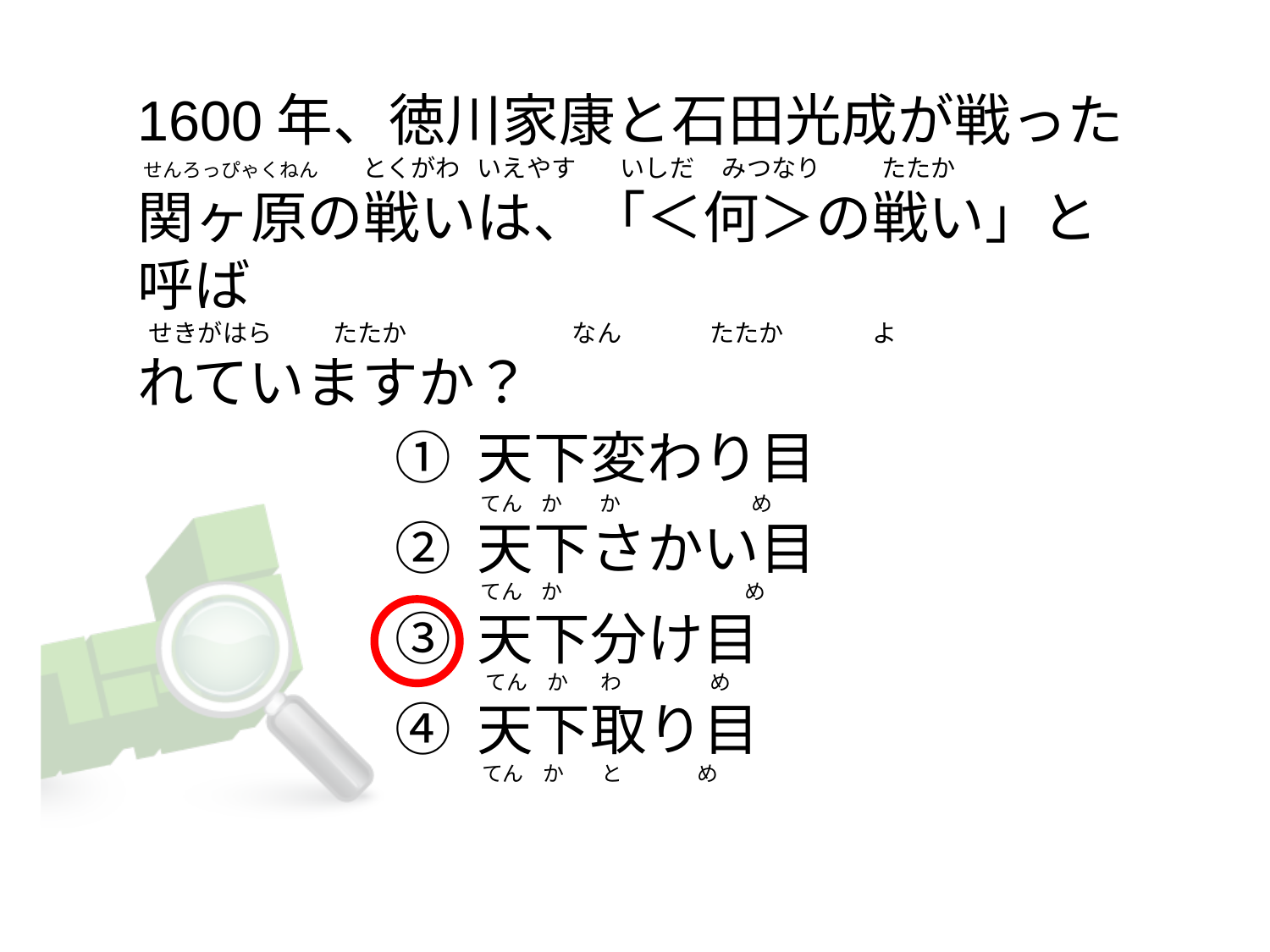

# 1600年、徳川家康と石田光成が戦った  せんろっぴゃくねん        とくがわ   いえやす        いしだ     みつなり           たたか 関ヶ原の戦いは、「＜何＞の戦い」と呼ば   せきがはら           たたか                              なん                たたか                よ れていますか？
① 天下変わり目
② 天下さかい目
③ 天下分け目
④ 天下取り目
てん    か        か                            め
てん    か                                       め

てん    か       わ                   め
てん    か        と                め